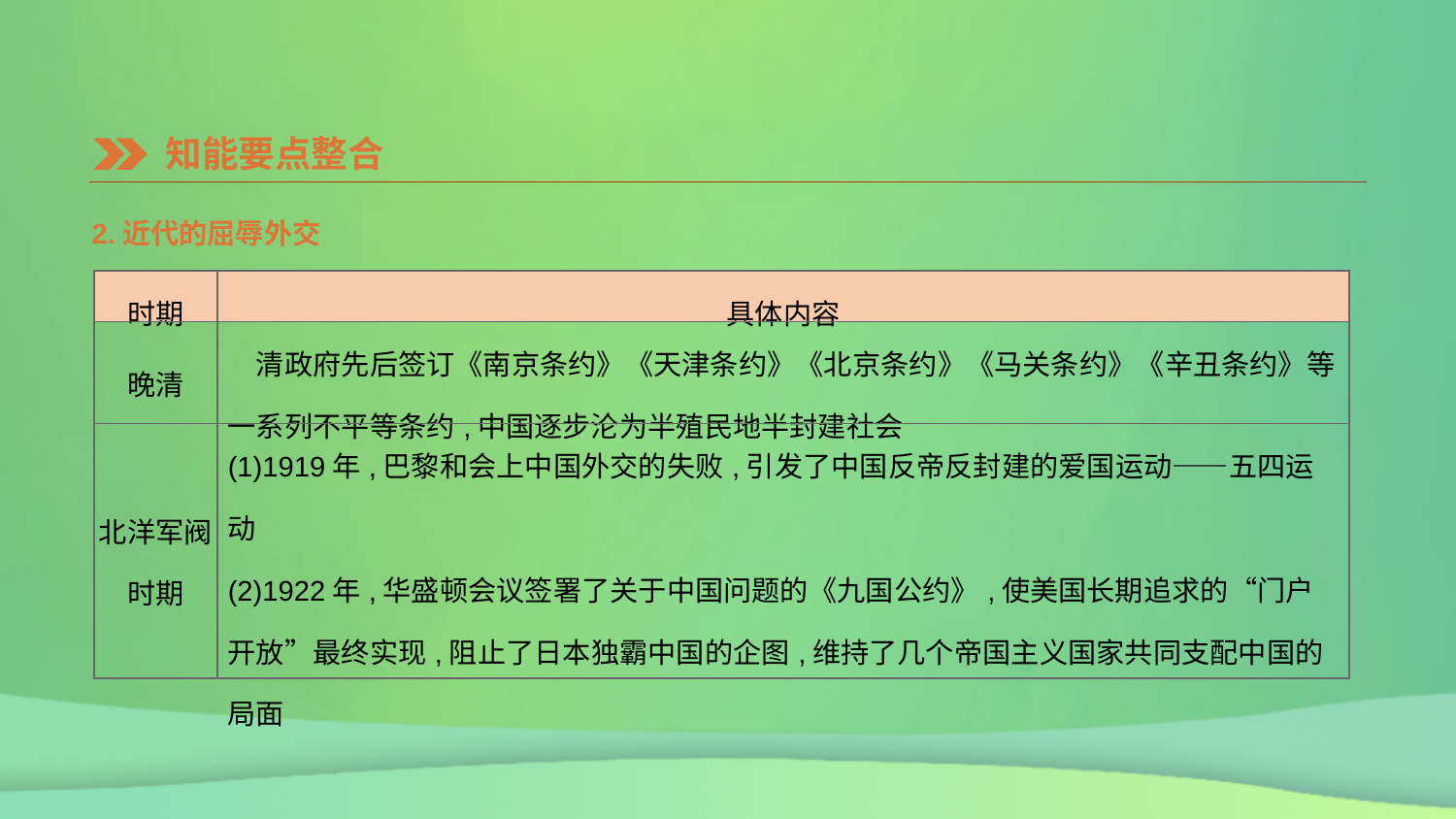

知能要点整合

2.近代的屈辱外交
| 时期 | 具体内容 |
| --- | --- |
| 晚清 | 清政府先后签订《南京条约》《天津条约》《北京条约》《马关条约》《辛丑条约》等一系列不平等条约,中国逐步沦为半殖民地半封建社会 |
| 北洋军阀 时期 | (1)1919年,巴黎和会上中国外交的失败,引发了中国反帝反封建的爱国运动——五四运动 (2)1922年,华盛顿会议签署了关于中国问题的《九国公约》,使美国长期追求的“门户开放”最终实现,阻止了日本独霸中国的企图,维持了几个帝国主义国家共同支配中国的局面 |